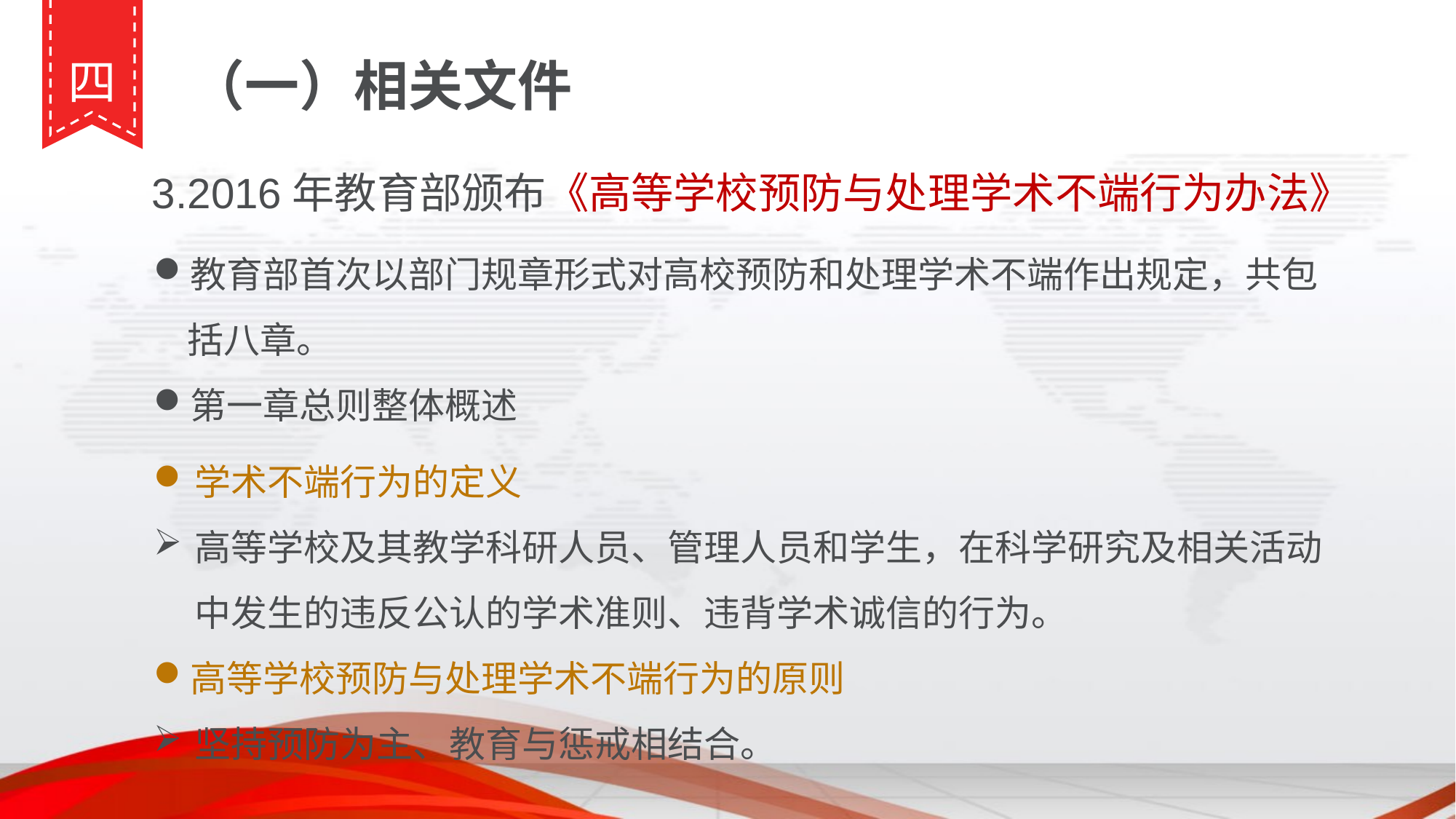

四
（一）相关文件
3.2016年教育部颁布《高等学校预防与处理学术不端行为办法》
教育部首次以部门规章形式对高校预防和处理学术不端作出规定，共包括八章。
第一章总则整体概述

学术不端行为的定义
高等学校及其教学科研人员、管理人员和学生，在科学研究及相关活动中发生的违反公认的学术准则、违背学术诚信的行为。
高等学校预防与处理学术不端行为的原则
坚持预防为主、教育与惩戒相结合。